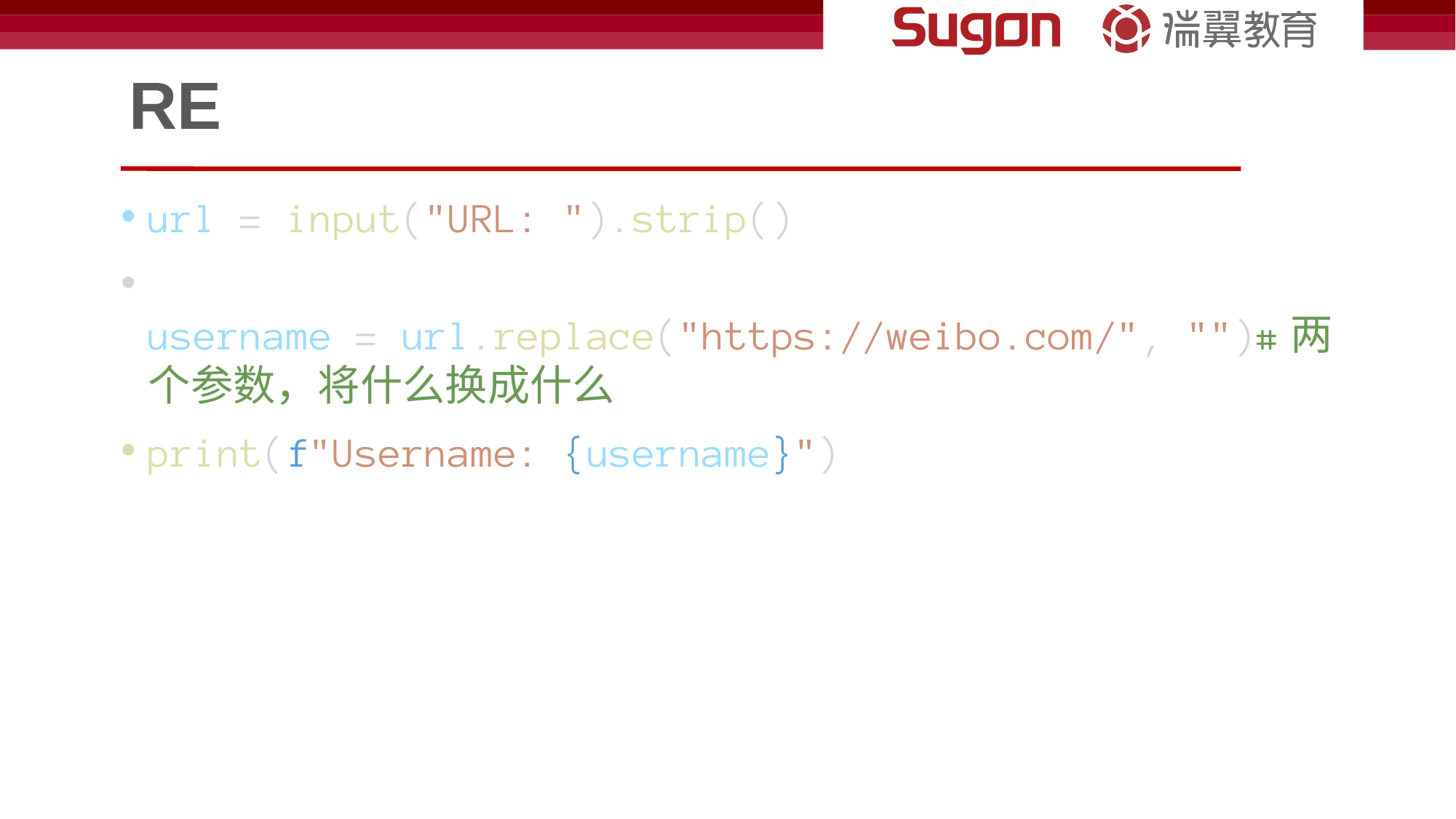

# RE
url = input("URL: ").strip()
username = url.replace("https://weibo.com/", "")#两个参数，将什么换成什么
print(f"Username: {username}")